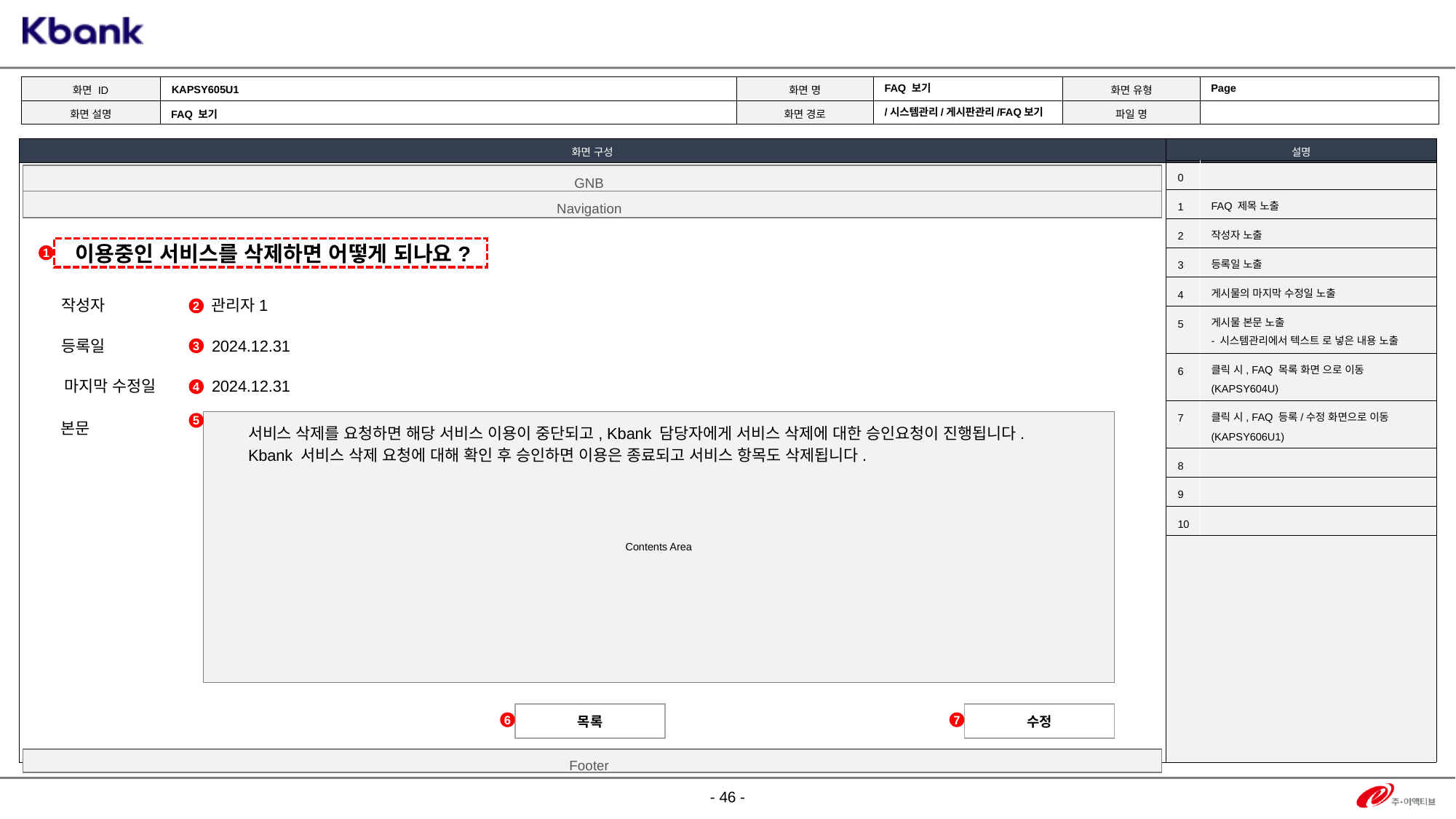

KAPSY605U1
Page
FAQ 보기
/시스템관리/게시판관리/FAQ보기

FAQ 보기
| 0 |  |
| --- | --- |
| 1 | FAQ 제목 노출 |
| 2 | 작성자 노출 |
| 3 | 등록일 노출 |
| 4 | 게시물의 마지막 수정일 노출 |
| 5 | 게시물 본문 노출 - 시스템관리에서 텍스트 로 넣은 내용 노출 |
| 6 | 클릭 시, FAQ 목록 화면 으로 이동 (KAPSY604U) |
| 7 | 클릭 시, FAQ 등록/수정 화면으로 이동 (KAPSY606U1) |
| 8 |  |
| 9 |  |
| 10 |  |
GNB
Navigation
이용중인 서비스를 삭제하면 어떻게 되나요?

1
작성자
관리자1
2
등록일
2024.12.31
3
마지막 수정일
2024.12.31
4
| Contents Area |
| --- |
5
본문
서비스 삭제를 요청하면 해당 서비스 이용이 중단되고, Kbank 담당자에게 서비스 삭제에 대한 승인요청이 진행됩니다.
Kbank 서비스 삭제 요청에 대해 확인 후 승인하면 이용은 종료되고 서비스 항목도 삭제됩니다.
목록
수정
6
7
Footer